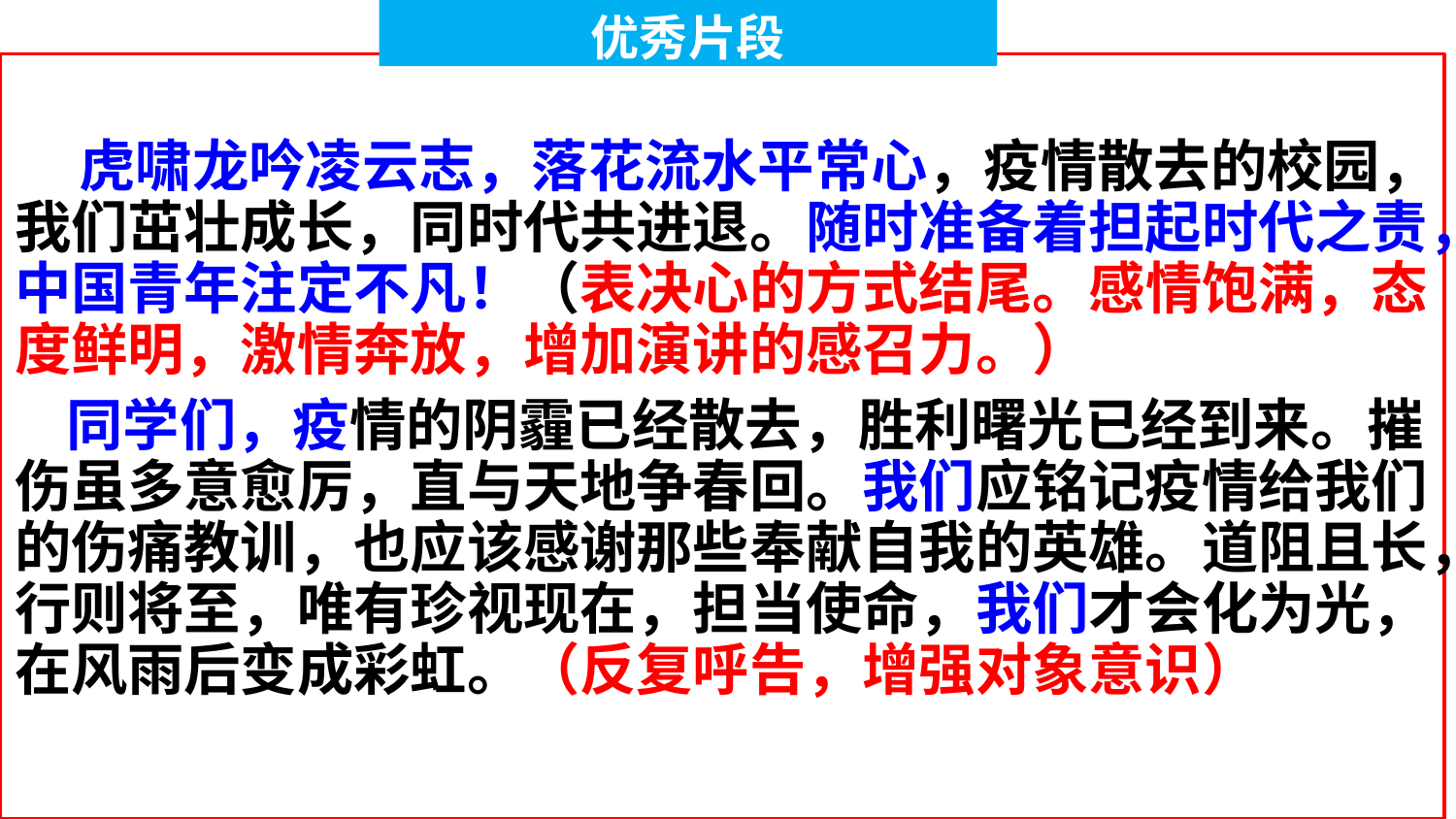

优秀片段

    虎啸龙吟凌云志，落花流水平常心，疫情散去的校园，我们茁壮成长，同时代共进退。随时准备着担起时代之责，中国青年注定不凡！（表决心的方式结尾。感情饱满，态度鲜明，激情奔放，增加演讲的感召力。）
   同学们，疫情的阴霾已经散去，胜利曙光已经到来。摧伤虽多意愈厉，直与天地争春回。我们应铭记疫情给我们的伤痛教训，也应该感谢那些奉献自我的英雄。道阻且长，行则将至，唯有珍视现在，担当使命，我们才会化为光，在风雨后变成彩虹。（反复呼告，增强对象意识）